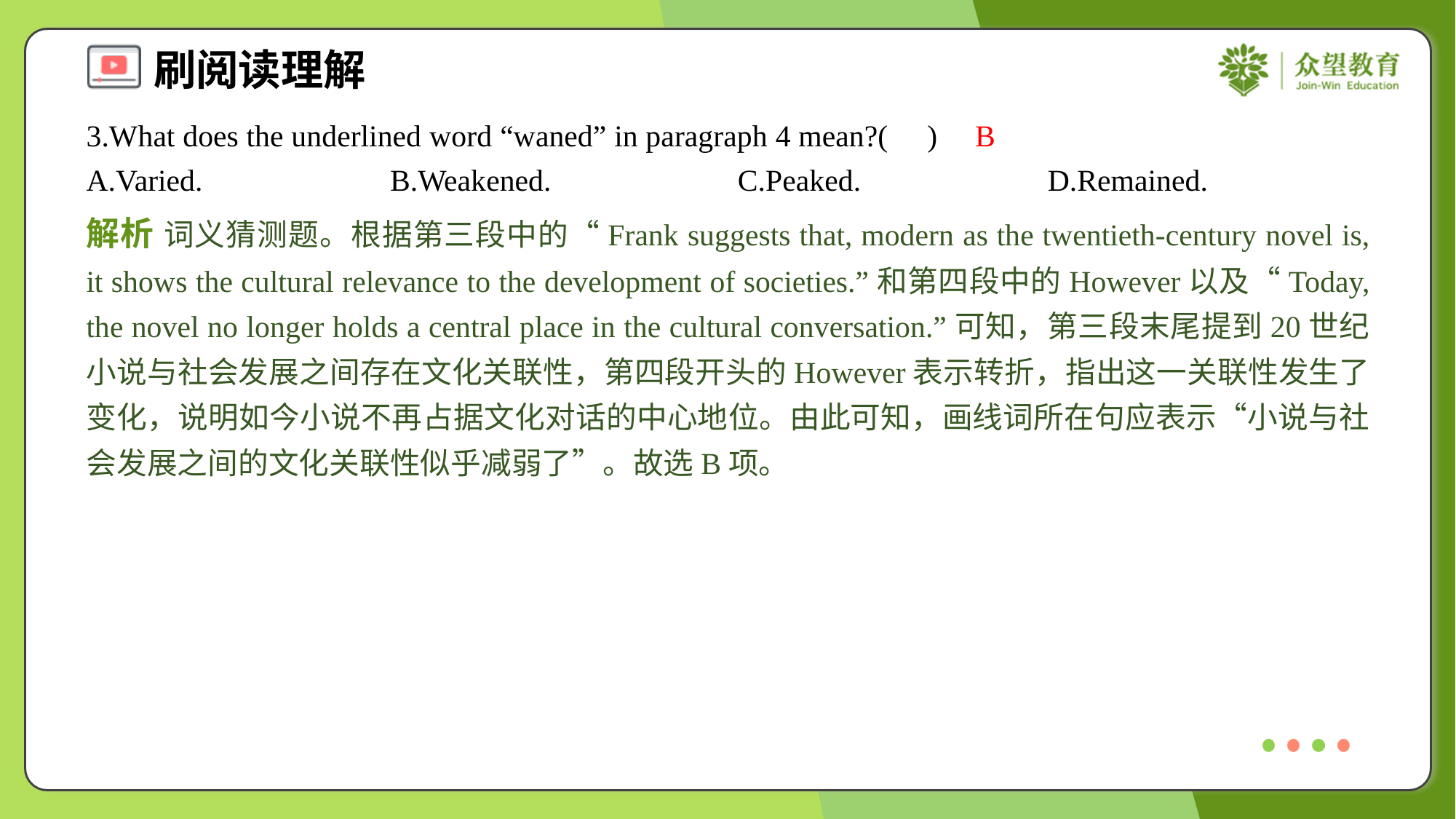

3.What does the underlined word “waned” in paragraph 4 mean?(     )
B
A.Varied.	B.Weakened.	C.Peaked.	D.Remained.
解析 词义猜测题。根据第三段中的“Frank suggests that, modern as the twentieth-century novel is, it shows the cultural relevance to the development of societies.”和第四段中的However以及“Today, the novel no longer holds a central place in the cultural conversation.”可知，第三段末尾提到20世纪小说与社会发展之间存在文化关联性，第四段开头的However表示转折，指出这一关联性发生了变化，说明如今小说不再占据文化对话的中心地位。由此可知，画线词所在句应表示“小说与社会发展之间的文化关联性似乎减弱了”。故选B项。